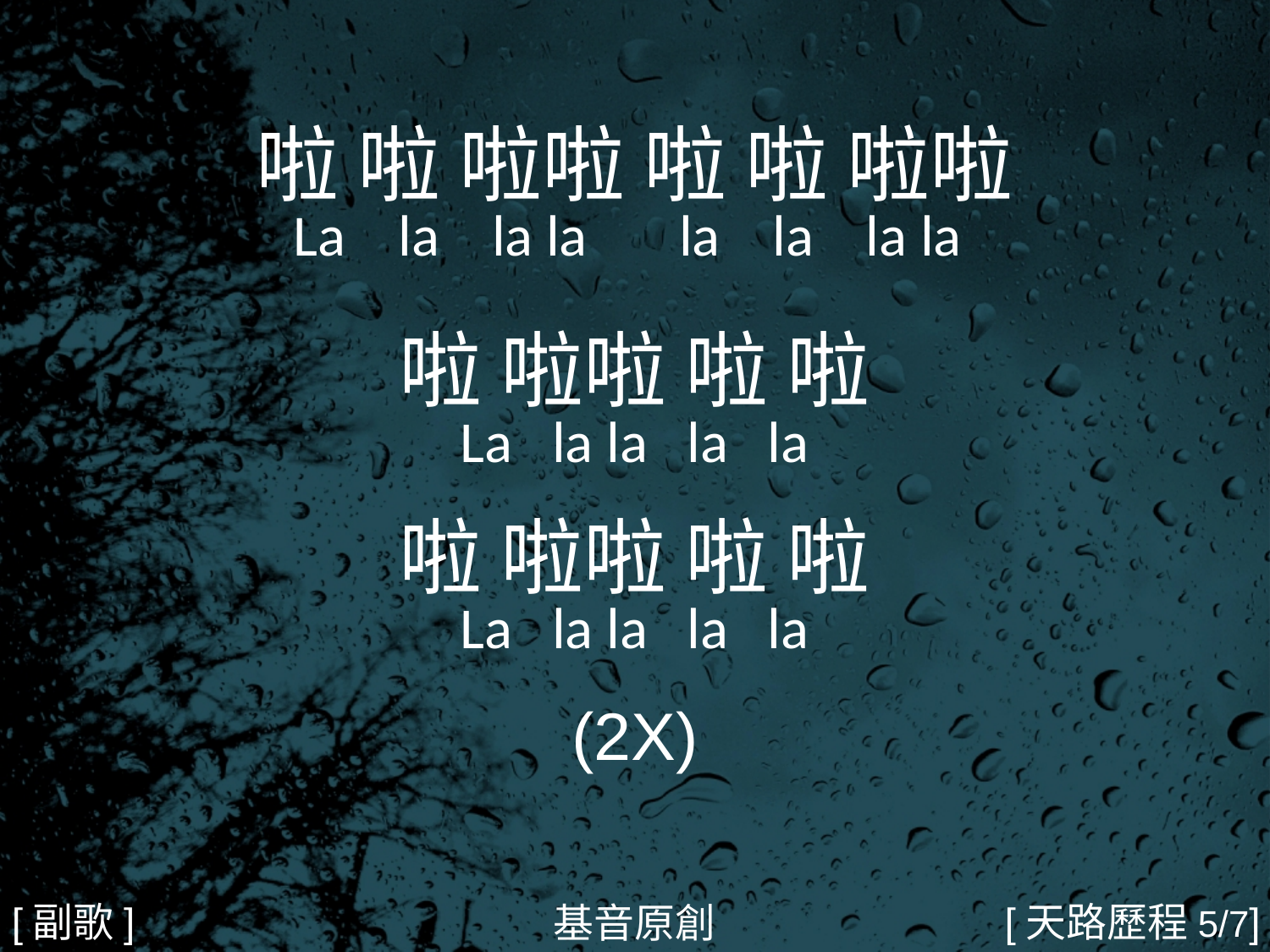

啦 啦 啦啦 啦 啦 啦啦
La    la    la la       la    la    la la

啦 啦啦 啦 啦
La   la la   la   la

啦 啦啦 啦 啦
La   la la   la   la

(2X)
#

[副歌]
[天路歷程5/7]
基音原創